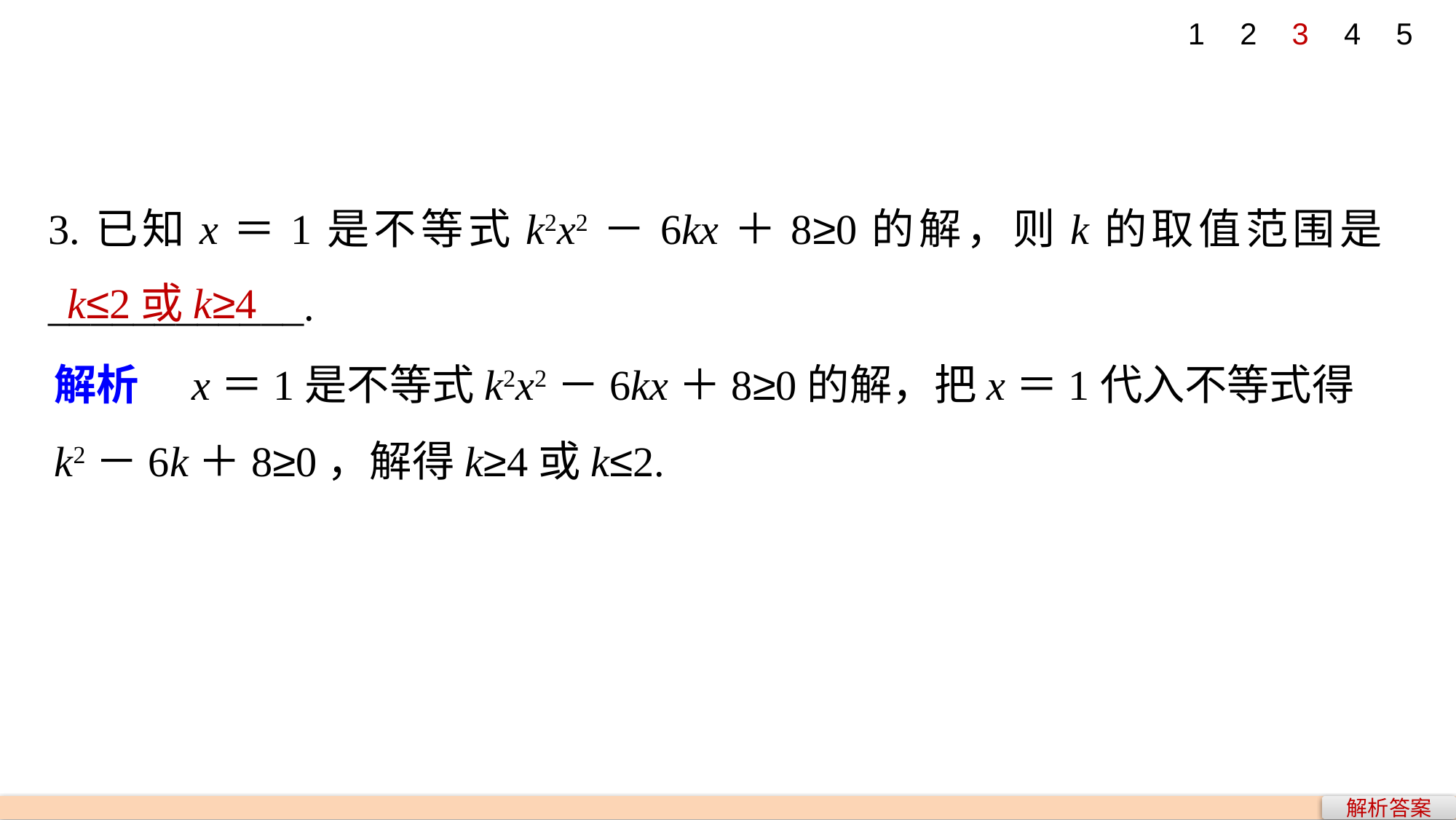

1
2
3
4
5
3.已知x＝1是不等式k2x2－6kx＋8≥0的解，则k的取值范围是____________.
k≤2或k≥4
解析　x＝1是不等式k2x2－6kx＋8≥0的解，把x＝1代入不等式得k2－6k＋8≥0，解得k≥4或k≤2.
解析答案